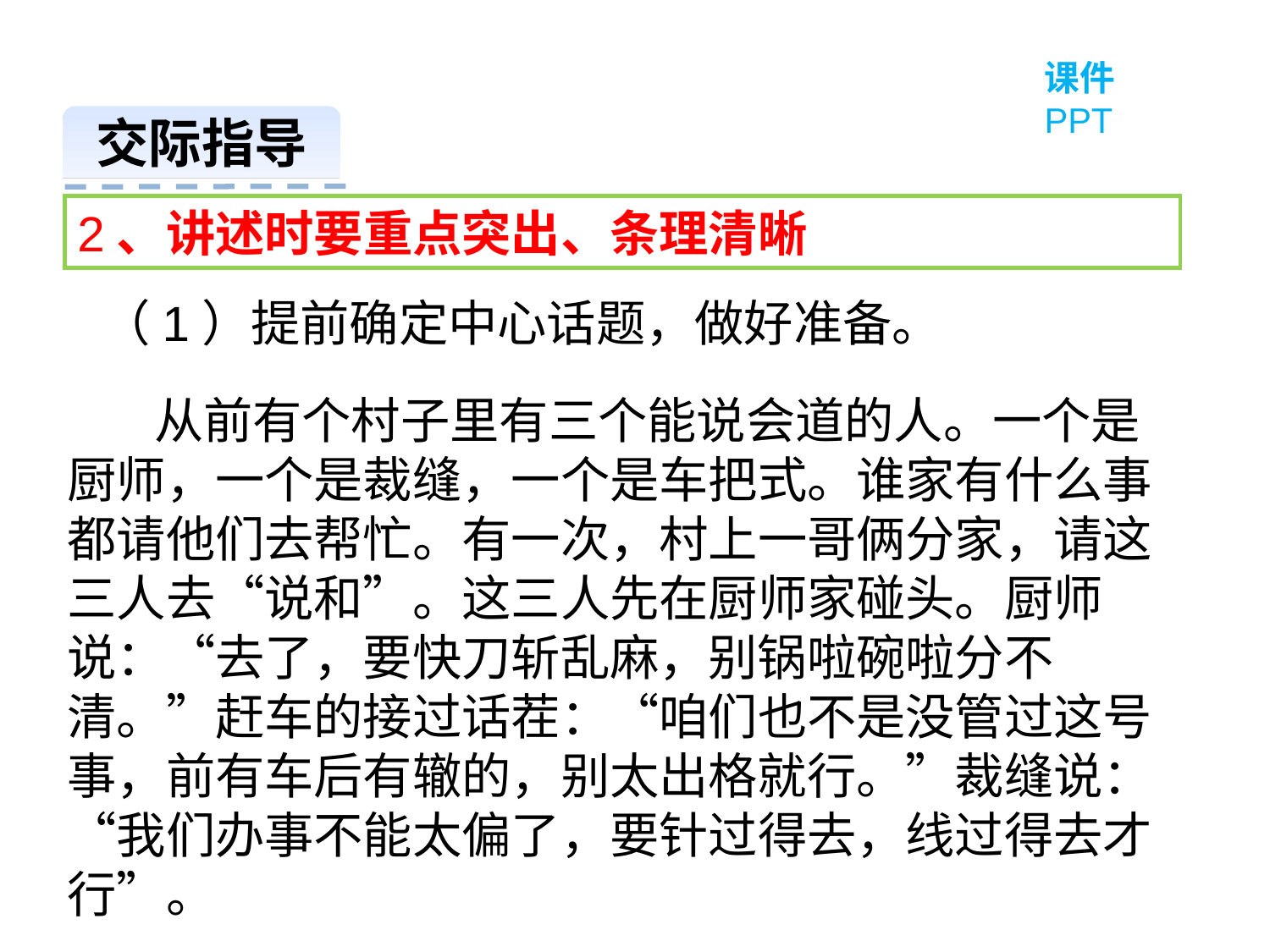

课件PPT
交际指导

2、讲述时要重点突出、条理清晰
  （1）提前确定中心话题，做好准备。

           从前有个村子里有三个能说会道的人。一个是厨师，一个是裁缝，一个是车把式。谁家有什么事都请他们去帮忙。有一次，村上一哥俩分家，请这三人去“说和”。这三人先在厨师家碰头。厨师说：“去了，要快刀斩乱麻，别锅啦碗啦分不清。”赶车的接过话茬：“咱们也不是没管过这号事，前有车后有辙的，别太出格就行。”裁缝说：“我们办事不能太偏了，要针过得去，线过得去才行”。